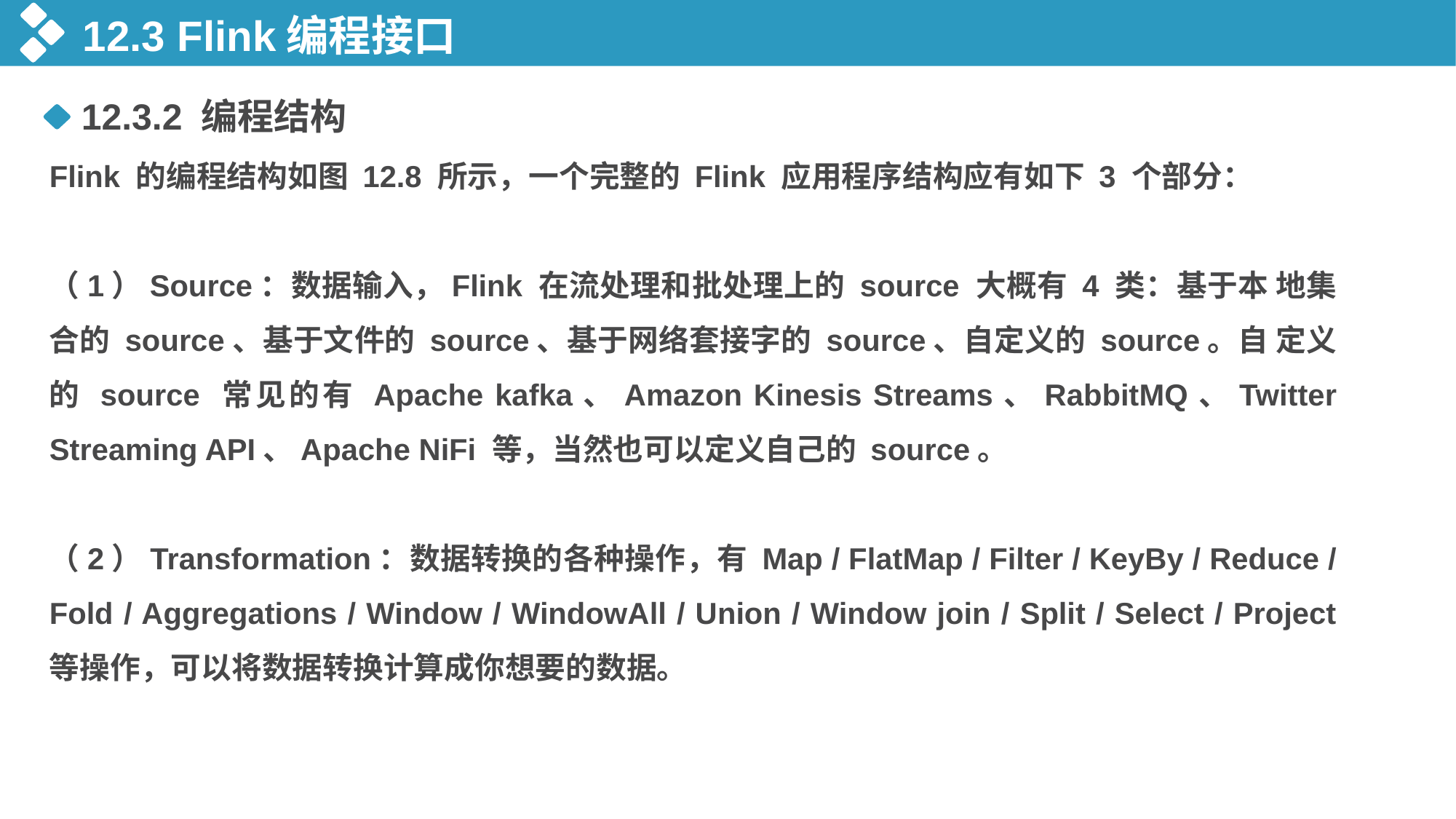

12.3 Flink编程接口
12.3.2 编程结构

Flink 的编程结构如图 12.8 所示，一个完整的 Flink 应用程序结构应有如下 3 个部分：

（1）Source：数据输入，Flink 在流处理和批处理上的 source 大概有 4 类：基于本 地集合的 source、基于文件的 source、基于网络套接字的 source、自定义的 source。自 定义的 source 常见的有 Apache kafka、Amazon Kinesis Streams、RabbitMQ、Twitter Streaming API、Apache NiFi 等，当然也可以定义自己的 source。

（2）Transformation：数据转换的各种操作，有 Map / FlatMap / Filter / KeyBy / Reduce / Fold / Aggregations / Window / WindowAll / Union / Window join / Split / Select / Project 等操作，可以将数据转换计算成你想要的数据。